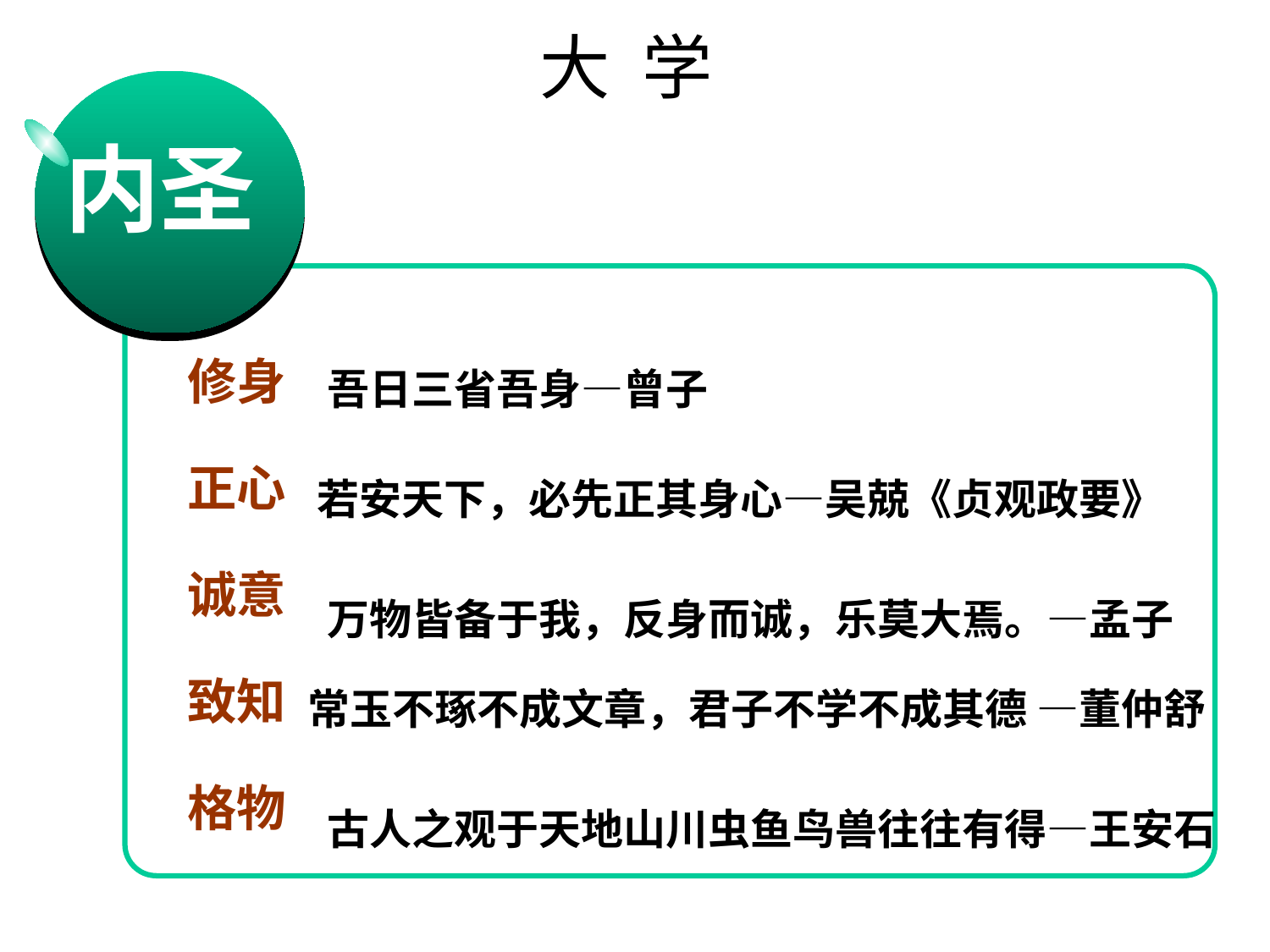

# 大  学

内圣

修身
正心
诚意
致知
格物
吾日三省吾身—曾子

若安天下，必先正其身心—吴兢《贞观政要》
万物皆备于我，反身而诚，乐莫大焉。—孟子
常玉不琢不成文章，君子不学不成其德 —董仲舒
古人之观于天地山川虫鱼鸟兽往往有得—王安石